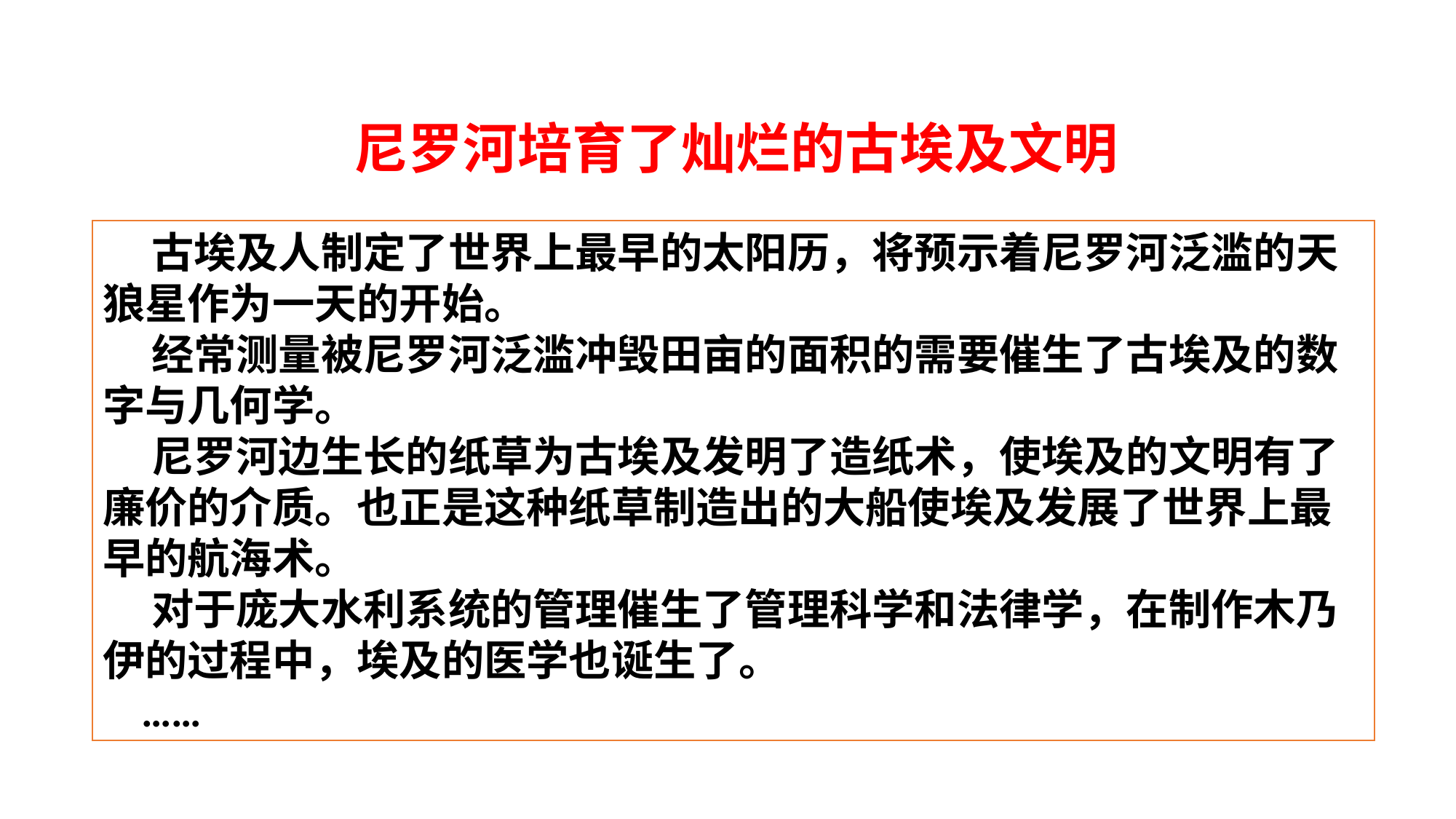

尼罗河培育了灿烂的古埃及文明
    古埃及人制定了世界上最早的太阳历，将预示着尼罗河泛滥的天狼星作为一天的开始。
    经常测量被尼罗河泛滥冲毁田亩的面积的需要催生了古埃及的数字与几何学。
    尼罗河边生长的纸草为古埃及发明了造纸术，使埃及的文明有了廉价的介质。也正是这种纸草制造出的大船使埃及发展了世界上最早的航海术。
    对于庞大水利系统的管理催生了管理科学和法律学，在制作木乃伊的过程中，埃及的医学也诞生了。
    ……